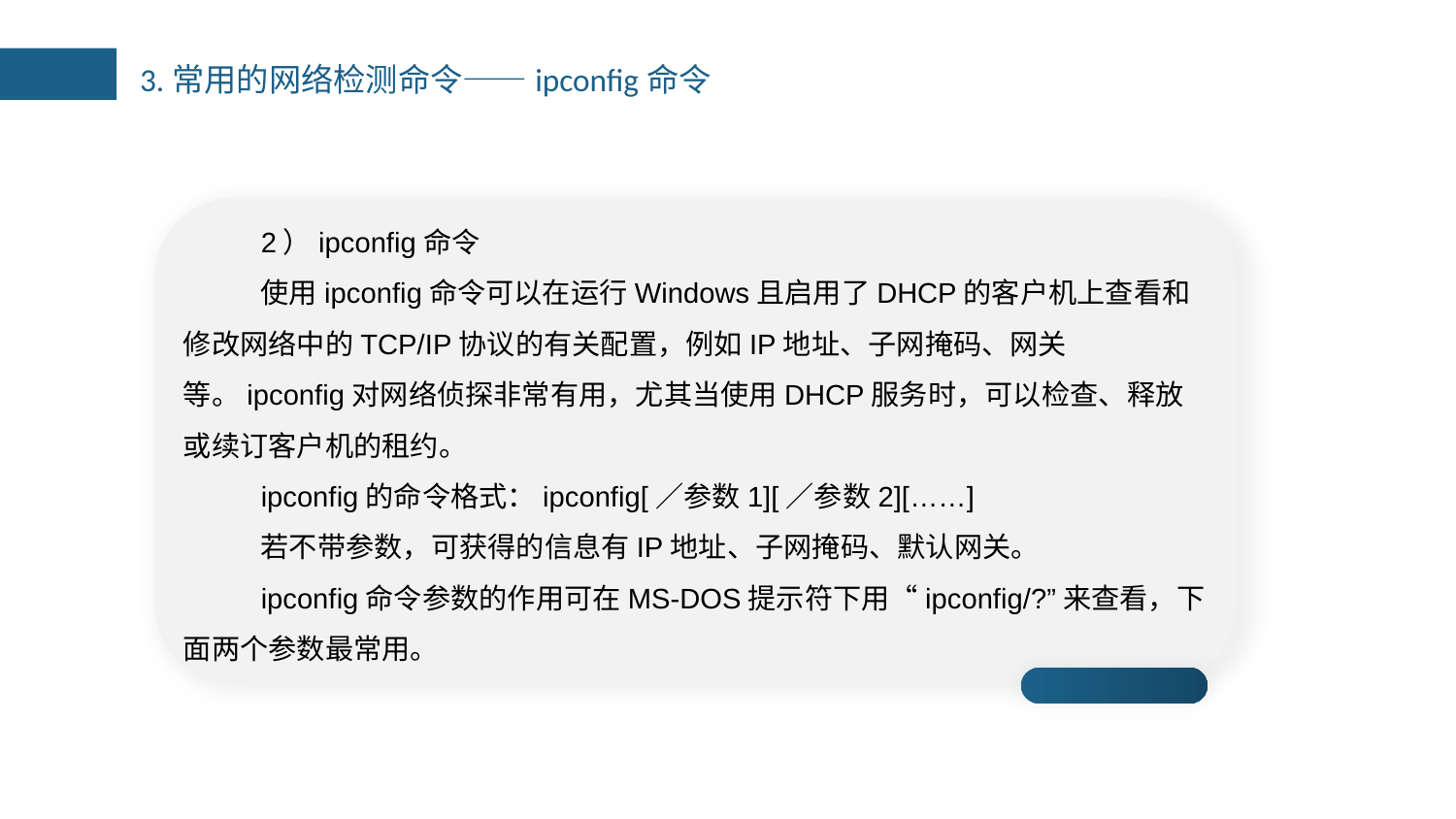

3.常用的网络检测命令——ipconfig命令

2）ipconfig命令
使用ipconfig命令可以在运行Windows且启用了DHCP的客户机上查看和修改网络中的TCP/IP协议的有关配置，例如IP地址、子网掩码、网关等。ipconfig对网络侦探非常有用，尤其当使用DHCP服务时，可以检查、释放或续订客户机的租约。
ipconfig的命令格式：ipconfig[／参数1][／参数2][……]
若不带参数，可获得的信息有IP地址、子网掩码、默认网关。
ipconfig命令参数的作用可在MS-DOS提示符下用“ipconfig/?”来查看，下面两个参数最常用。